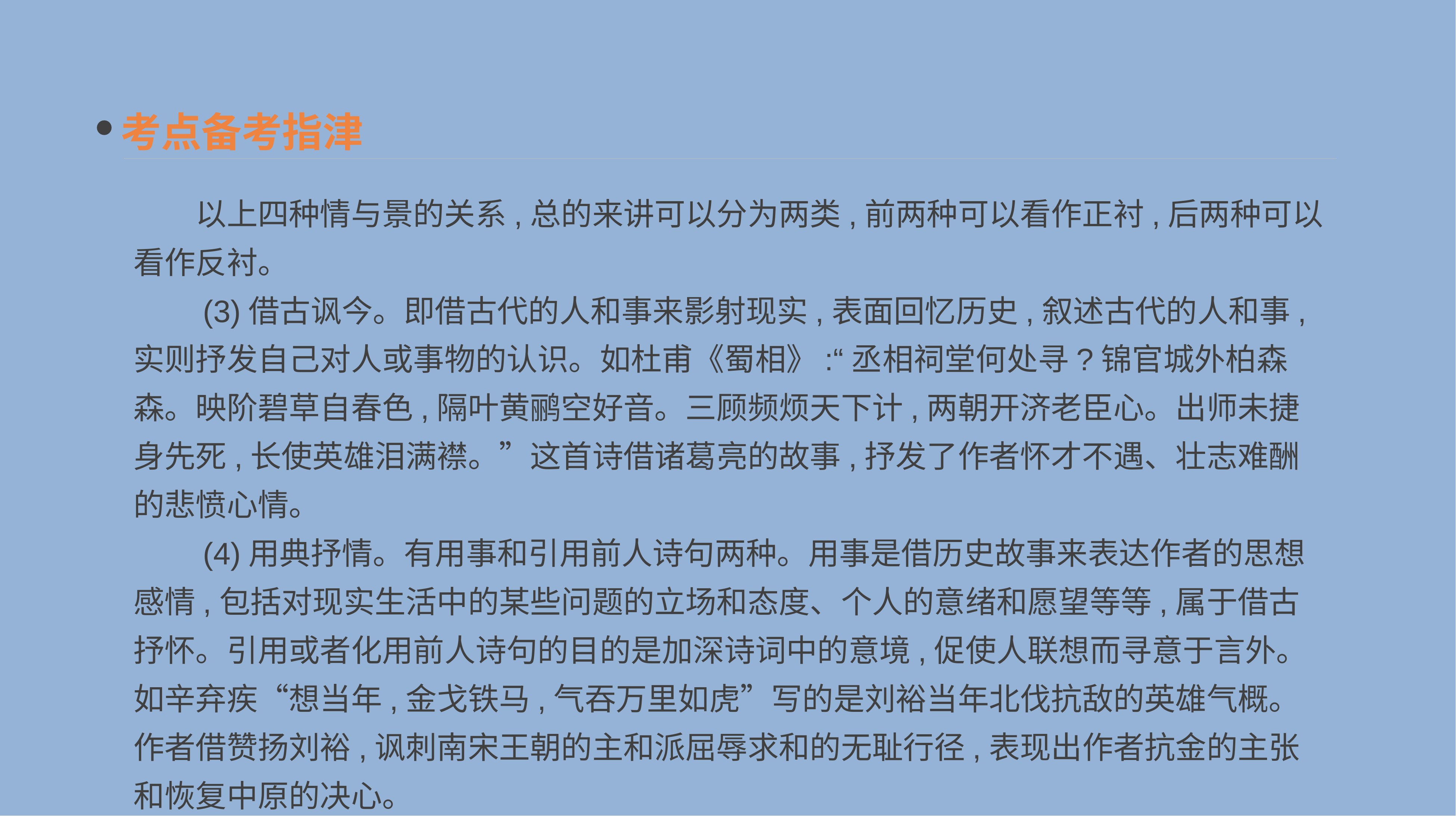

考点备考指津

　　以上四种情与景的关系,总的来讲可以分为两类,前两种可以看作正衬,后两种可以看作反衬。
　　(3)借古讽今。即借古代的人和事来影射现实,表面回忆历史,叙述古代的人和事,实则抒发自己对人或事物的认识。如杜甫《蜀相》:“丞相祠堂何处寻?锦官城外柏森森。映阶碧草自春色,隔叶黄鹂空好音。三顾频烦天下计,两朝开济老臣心。出师未捷身先死,长使英雄泪满襟。”这首诗借诸葛亮的故事,抒发了作者怀才不遇、壮志难酬的悲愤心情。
　　(4)用典抒情。有用事和引用前人诗句两种。用事是借历史故事来表达作者的思想感情,包括对现实生活中的某些问题的立场和态度、个人的意绪和愿望等等,属于借古抒怀。引用或者化用前人诗句的目的是加深诗词中的意境,促使人联想而寻意于言外。如辛弃疾“想当年,金戈铁马,气吞万里如虎”写的是刘裕当年北伐抗敌的英雄气概。作者借赞扬刘裕,讽刺南宋王朝的主和派屈辱求和的无耻行径,表现出作者抗金的主张和恢复中原的决心。